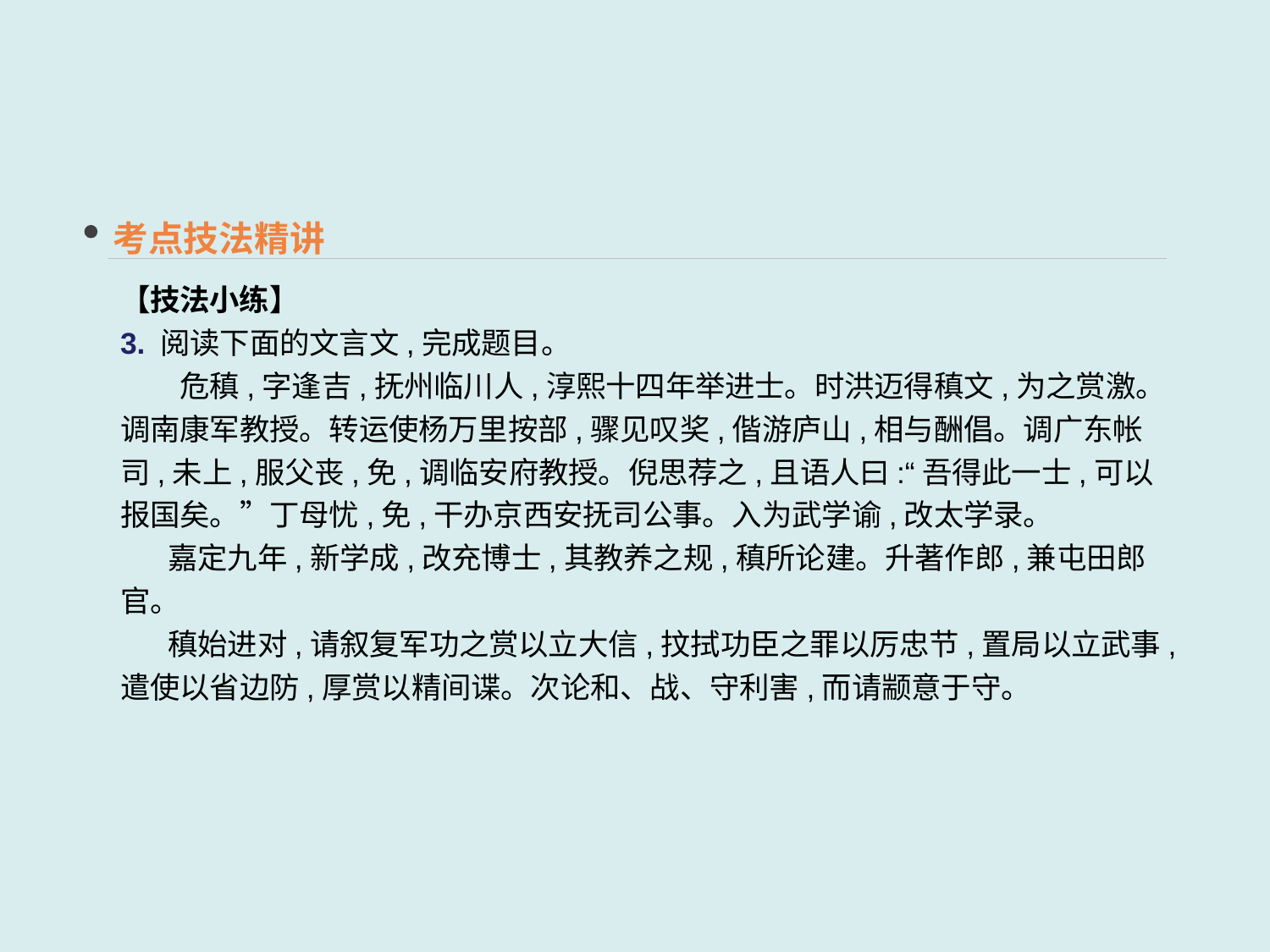

考点技法精讲

【技法小练】
3. 阅读下面的文言文,完成题目。
　　危稹,字逢吉,抚州临川人,淳熙十四年举进士。时洪迈得稹文,为之赏激。调南康军教授。转运使杨万里按部,骤见叹奖,偕游庐山,相与酬倡。调广东帐司,未上,服父丧,免,调临安府教授。倪思荐之,且语人曰:“吾得此一士,可以报国矣。”丁母忧,免,干办京西安抚司公事。入为武学谕,改太学录。
      嘉定九年,新学成,改充博士,其教养之规,稹所论建。升著作郎,兼屯田郎官。
      稹始进对,请叙复军功之赏以立大信,抆拭功臣之罪以厉忠节,置局以立武事,遣使以省边防,厚赏以精间谍。次论和、战、守利害,而请颛意于守。